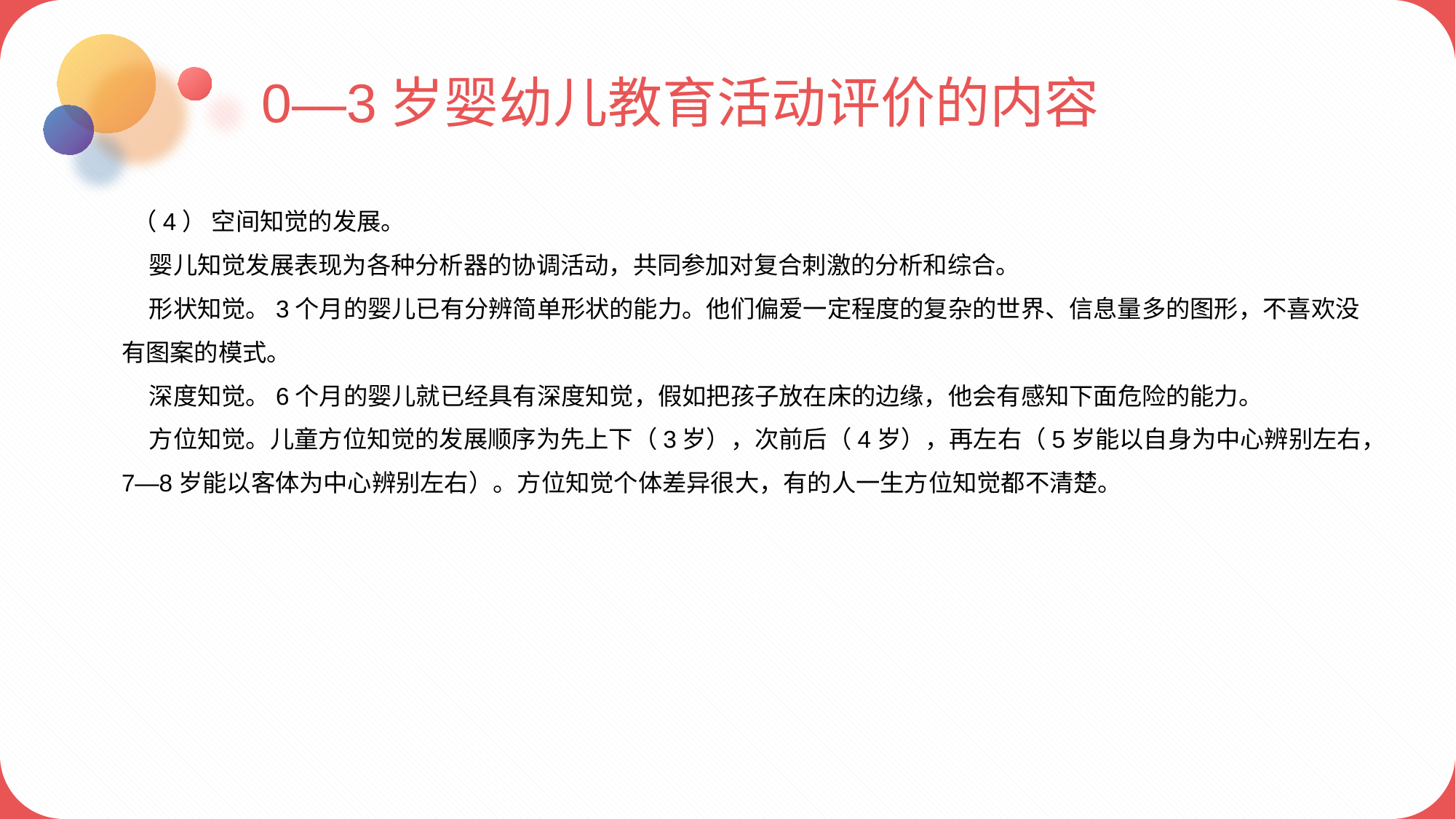

0—3岁婴幼儿教育活动评价的内容
 （4） 空间知觉的发展。
    婴儿知觉发展表现为各种分析器的协调活动，共同参加对复合刺激的分析和综合。
    形状知觉。3个月的婴儿已有分辨简单形状的能力。他们偏爱一定程度的复杂的世界、信息量多的图形，不喜欢没有图案的模式。
    深度知觉。6个月的婴儿就已经具有深度知觉，假如把孩子放在床的边缘，他会有感知下面危险的能力。
    方位知觉。儿童方位知觉的发展顺序为先上下（3岁），次前后（4岁），再左右（5岁能以自身为中心辨别左右，7—8岁能以客体为中心辨别左右）。方位知觉个体差异很大，有的人一生方位知觉都不清楚。